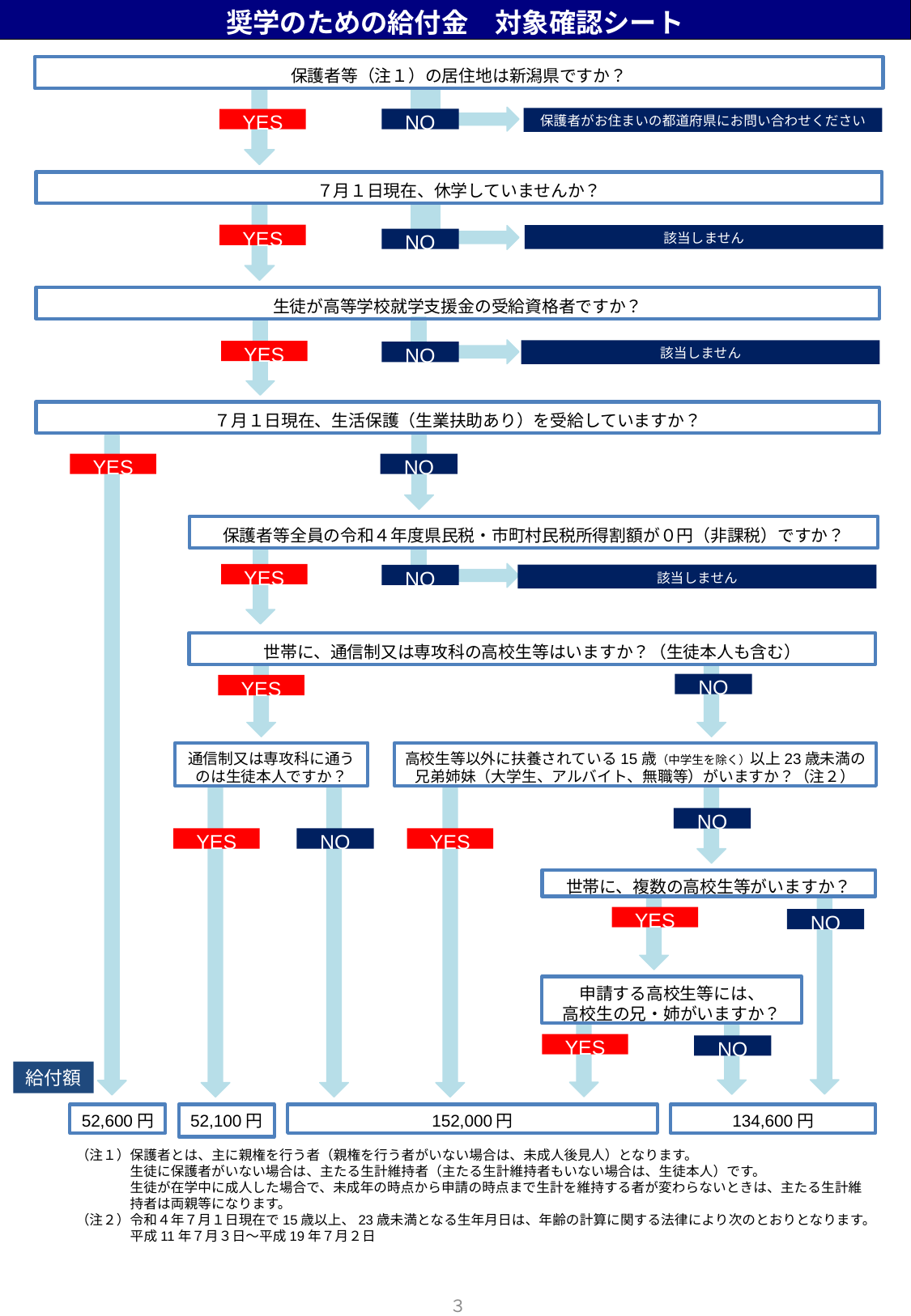

奨学のための給付金　対象確認シート
保護者等（注１）の居住地は新潟県ですか？

保護者がお住まいの都道府県にお問い合わせください
NO
YES
７月１日現在、休学していませんか？

YES
該当しません
NO
生徒が高等学校就学支援金の受給資格者ですか？

該当しません
YES
NO
７月１日現在、生活保護（生業扶助あり）を受給していますか？

YES
NO
保護者等全員の令和４年度県民税・市町村民税所得割額が０円（非課税）ですか？

YES
該当しません
NO
世帯に、通信制又は専攻科の高校生等はいますか？（生徒本人も含む）

NO
YES
通信制又は専攻科に通う
のは生徒本人ですか？
高校生等以外に扶養されている15歳（中学生を除く）以上23歳未満の兄弟姉妹（大学生、アルバイト、無職等）がいますか？（注２）

NO
YES
NO
YES
世帯に、複数の高校生等がいますか？

YES
NO
申請する高校生等には、
高校生の兄・姉がいますか？

YES
NO
給付額
52,600円
52,100円
152,000円
134,600円
（注１）保護者とは、主に親権を行う者（親権を行う者がいない場合は、未成人後見人）となります。
　　　　生徒に保護者がいない場合は、主たる生計維持者（主たる生計維持者もいない場合は、生徒本人）です。
　　　　生徒が在学中に成人した場合で、未成年の時点から申請の時点まで生計を維持する者が変わらないときは、主たる生計維
　　　　持者は両親等になります。
（注２）令和４年７月１日現在で15歳以上、23歳未満となる生年月日は、年齢の計算に関する法律により次のとおりとなります。
　　　　平成11年７月３日～平成19年７月２日
３